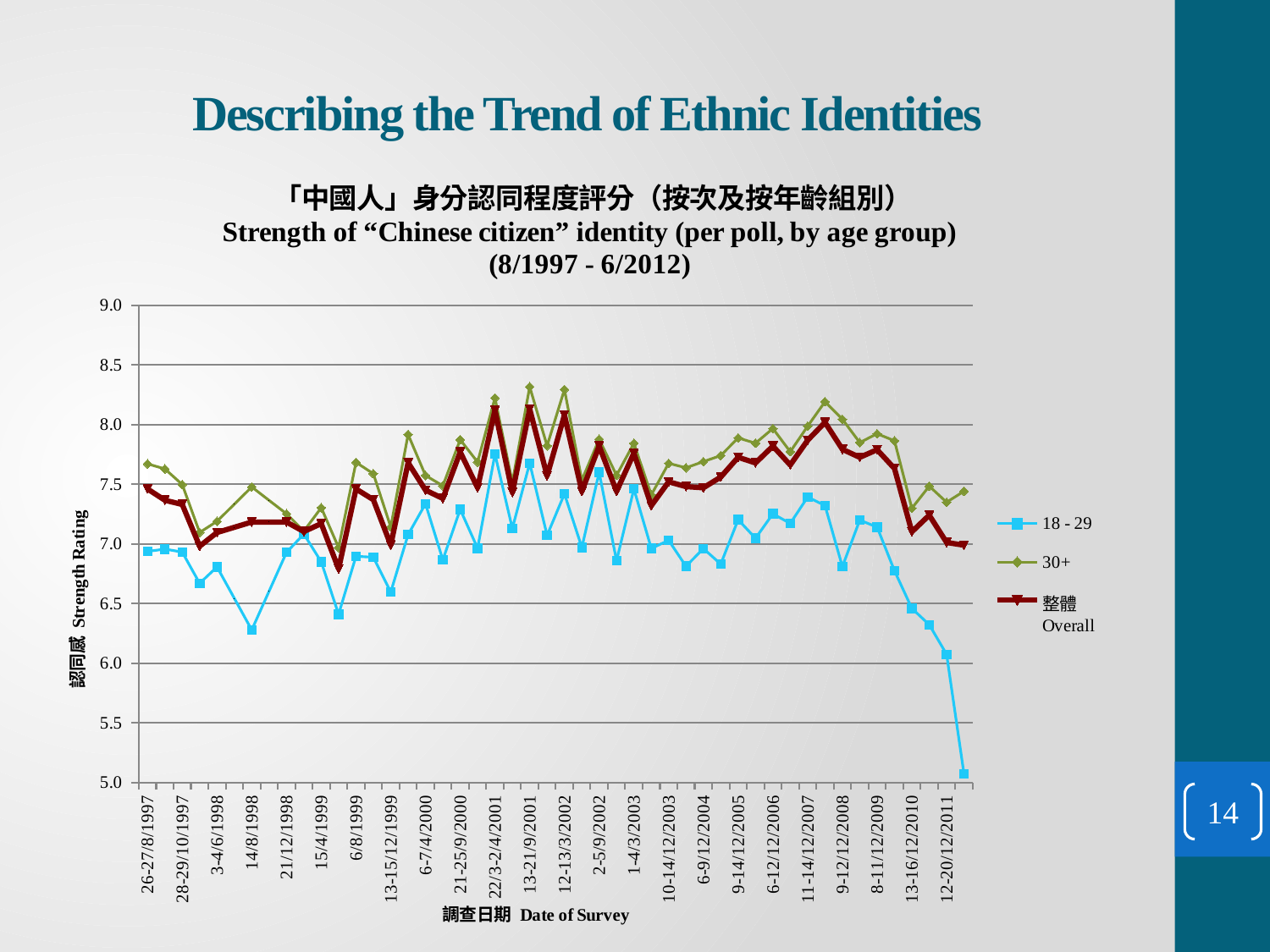

# Describing the Trend of Ethnic Identities

### Chart: ﻿「中國人」身分認同程度評分（按次及按年齡組別） Strength of “Chinese citizen” identity (per poll, by age group)
(8/1997 - 6/2012)

| Category | 18 - 29 | 30+ | 整體 Overall |
|---|---|---|---|
| 26-27/8/1997 | 6.936305732484076 | 7.670658682634732 | 7.46 |
| 23-24/9/1997 | 6.9562950691872905 | 7.628354718412236 | 7.365499999999998 |
| 28-29/10/1997 | 6.930769230769235 | 7.497206703910611 | 7.33 |
| 8-9/12/1997 | 6.668918918918919 | 7.095238095238099 | 6.98 |
| 3-4/6/1998 | 6.806451612903229 | 7.188622754491019 | 7.094999999999998 |
| 22-24/6/1998 | 6.5421146953405005 | 7.332772915707043 | 7.1389999999999985 |
| 14/8/1998 | 6.277777777777775 | 7.476923076923071 | 7.182999999999998 |
| 29/9/1998 | 6.602893890675238 | 7.364390039725286 | 7.182999999999998 |
| 21/12/1998 | 6.928010003572704 | 7.25185700252751 | 7.182999999999998 |
| 8-9/2/1999 | 7.082363087537735 | 7.10675372845993 | 7.102999999999998 |
| 15/4/1999 | 6.84892400030779 | 7.3029367976179 | 7.17 |
| 8/6/1999 | 6.409353263282522 | 6.9681646597859315 | 6.79 |
| 6/8/1999 | 6.895972479728375 | 7.683249290607098 | 7.46 |
| 26-27/10/1999 | 6.8874753401790665 | 7.588122563164967 | 7.37 |
| 13-15/12/1999 | 6.596017344712347 | 7.14109943968653 | 6.99 |
| 1-2/2/2000 | 7.077377119553557 | 7.916726711271243 | 7.68 |
| 6-7/4/2000 | 7.335963287980037 | 7.573391452667488 | 7.45 |
| 7-8/6/2000 | 6.86565458346509 | 7.486753534669286 | 7.38 |
| 21-25/9/2000 | 7.289039336184491 | 7.872831808698318 | 7.770000000000001 |
| 4-12/12/2000 | 6.962906797510788 | 7.685423374017939 | 7.4700000000000015 |
| 22/3-2/4/2001 | 7.753018268664028 | 8.223274992343619 | 8.120000000000001 |
| 1-5/6/2001 | 7.129032258064515 | 7.514820592823717 | 7.4300000000000015 |
| 13-21/9/2001 | 7.676458925257462 | 8.316911908053314 | 8.13 |
| 7-9/12/2001 | 7.071051460831993 | 7.821571641681728 | 7.57 |
| 12-13/3/2002 | 7.419335468374698 | 8.294173197037722 | 8.08 |
| 4-5/6/2002 | 6.9695127787881725 | 7.533973099591957 | 7.44 |
| 2-5/9/2002 | 7.599307787391846 | 7.87706603701729 | 7.8199999999999985 |
| 13-18/12/2002 | 6.858188175194696 | 7.574036270758532 | 7.44 |
| 1-4/3/2003 | 7.460123131474481 | 7.843224252488366 | 7.76 |
| 13-18/6/2003 | 6.96156633915644 | 7.41055122997561 | 7.3199999999999985 |
| 10-14/12/2003 | 7.029264989274498 | 7.6749613236521235 | 7.52 |
| 7-11/6/2004 | 6.812045945906939 | 7.6375489519024615 | 7.48 |
| 6-9/12/2004 | 6.9605432481778795 | 7.6893101957727925 | 7.4700000000000015 |
| 6-8/6/2005 | 6.829949799696534 | 7.740084871188596 | 7.56 |
| 9-14/12/2005 | 7.202552471884627 | 7.887889586693694 | 7.725750258553997 |
| 13-15/6/2006 | 7.046889443599357 | 7.843536862799269 | 7.67806184994866 |
| 6-12/12/2006 | 7.25217587376077 | 7.96668649425174 | 7.8194075836560595 |
| 8-12/6/2007 | 7.170629194532131 | 7.772324770057654 | 7.6609924731727865 |
| 11-14/12/2007 | 7.392275923763137 | 7.985829031388626 | 7.868121844057444 |
| 11-13/6/2008 | 7.321057043587892 | 8.1914842220029 | 8.018232818464115 |
| 9-12/12/2008 | 6.809169392031112 | 8.04449399932905 | 7.792526927722956 |
| 8-13/6/2009 | 7.198722110823 | 7.848880417676964 | 7.724789471730475 |
| 8-11/12/2009 | 7.140346483405653 | 7.92315724453133 | 7.788923063604272 |
| 9-13/6/2010 | 6.77404727634254 | 7.863929254145739 | 7.631654661763021 |
| 13-16/12/2010 | 6.4588546333278085 | 7.298219598811407 | 7.100870531624214 |
| 21-22/6/2011 | 6.321899681702833 | 7.4837826685987965 | 7.240144464370672 |
| 12-20/12/2011 | 6.073801687877894 | 7.348906305516847 | 7.011611871938392 |
| 13-20/6/2012 | 5.070186276790157 | 7.440990256491566 | 6.98848714767201 |

14